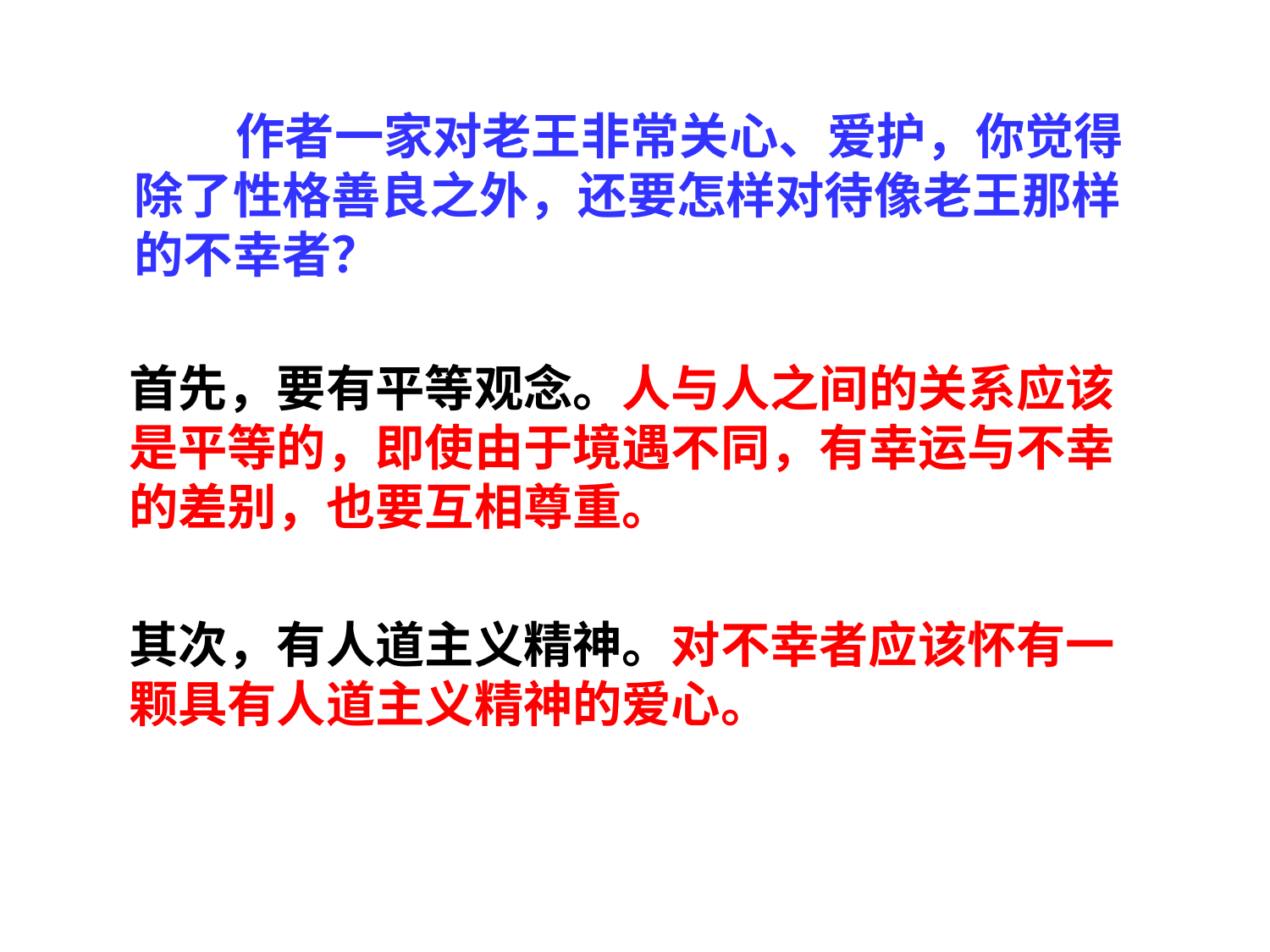

作者一家对老王非常关心、爱护，你觉得除了性格善良之外，还要怎样对待像老王那样的不幸者？

首先，要有平等观念。人与人之间的关系应该是平等的，即使由于境遇不同，有幸运与不幸的差别，也要互相尊重。

其次，有人道主义精神。对不幸者应该怀有一颗具有人道主义精神的爱心。